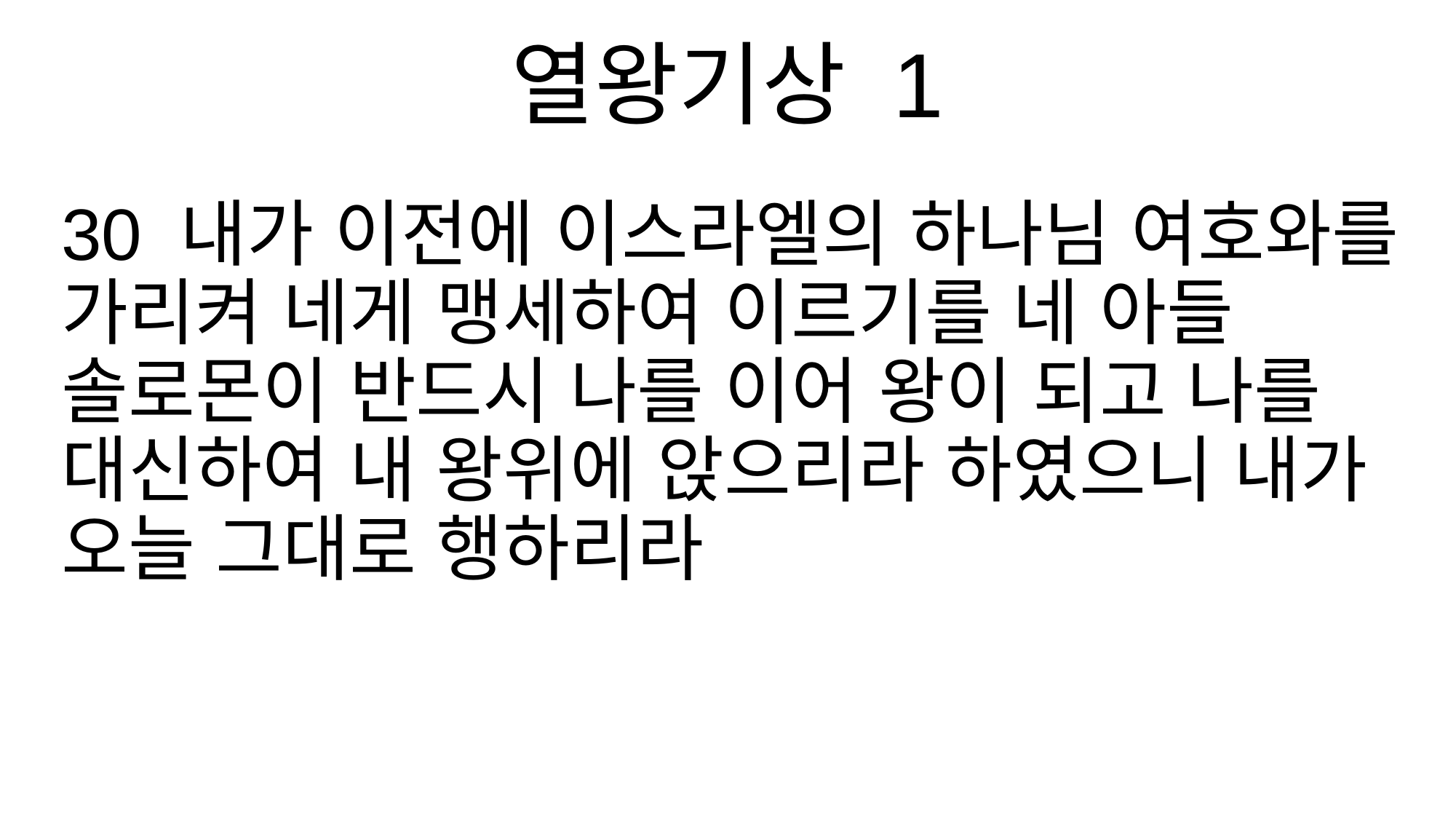

열왕기상 1
30 내가 이전에 이스라엘의 하나님 여호와를 가리켜 네게 맹세하여 이르기를 네 아들 솔로몬이 반드시 나를 이어 왕이 되고 나를 대신하여 내 왕위에 앉으리라 하였으니 내가 오늘 그대로 행하리라